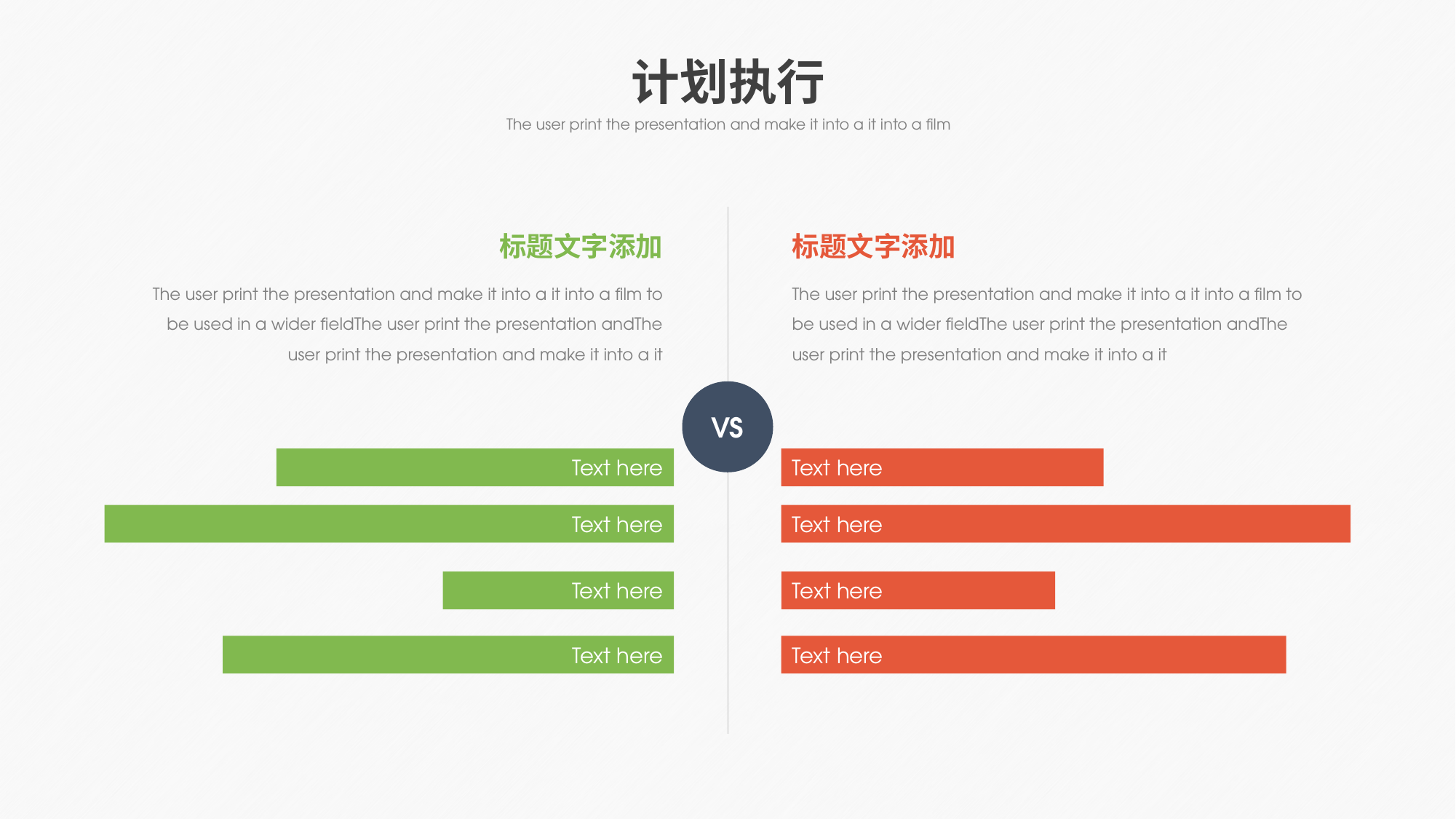

计划执行
The user print the presentation and make it into a it into a film
VS
Text here
Text here
Text here
Text here
Text here
Text here
Text here
Text here
标题文字添加
The user print the presentation and make it into a it into a film to be used in a wider fieldThe user print the presentation andThe user print the presentation and make it into a it
标题文字添加
The user print the presentation and make it into a it into a film to be used in a wider fieldThe user print the presentation andThe user print the presentation and make it into a it